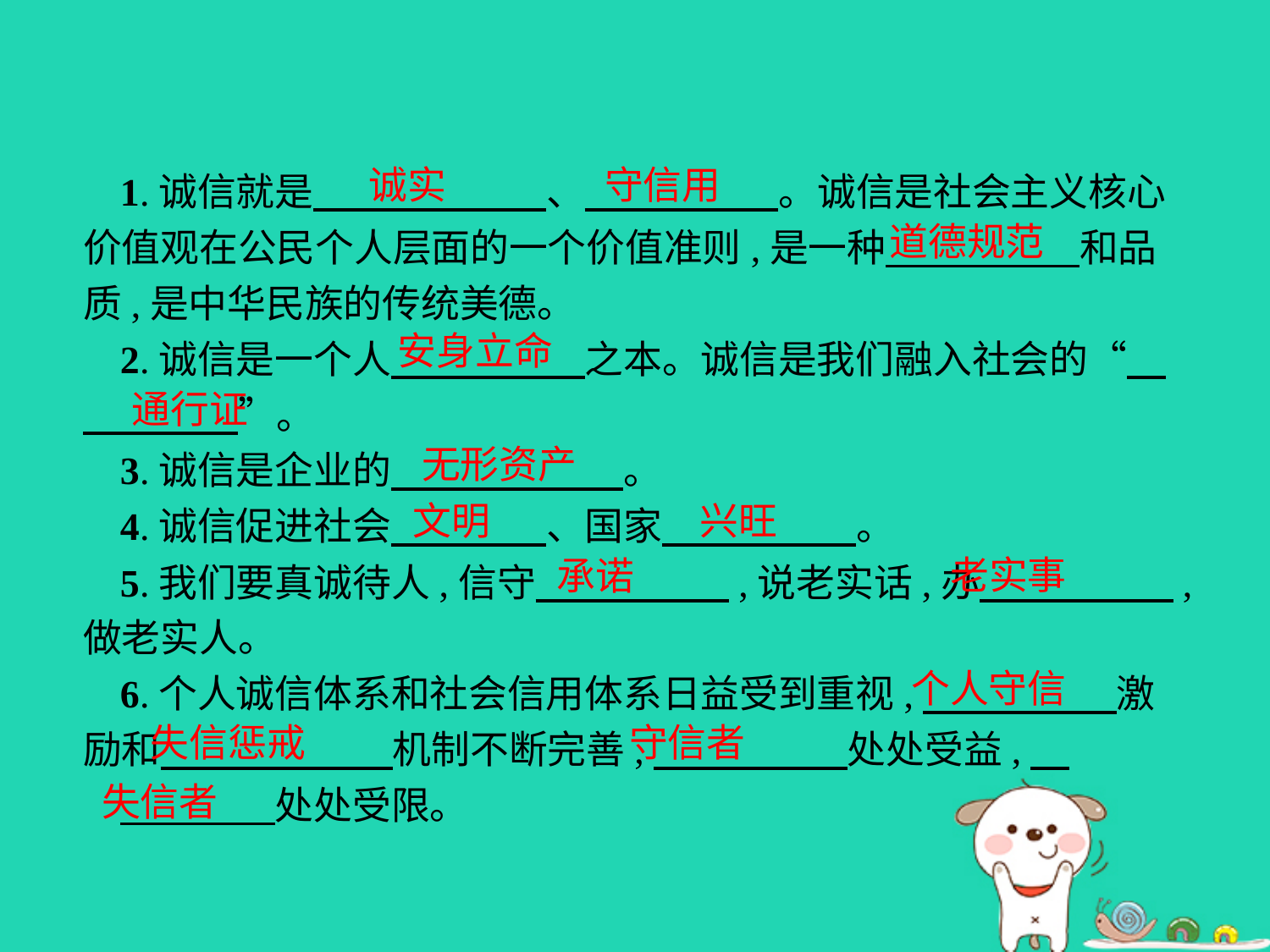

诚实
守信用
1.诚信就是　　　　　　、　　　　　。诚信是社会主义核心价值观在公民个人层面的一个价值准则,是一种　　　　　和品质,是中华民族的传统美德。
2.诚信是一个人　　　　　之本。诚信是我们融入社会的“　　　　　”。
3.诚信是企业的　　　　　　。
4.诚信促进社会　　　　、国家　　　　　。
5.我们要真诚待人,信守　　　　　,说老实话,办　　　　　,做老实人。
6.个人诚信体系和社会信用体系日益受到重视,　　　　　激励和　　　　　　机制不断完善,　　　　　处处受益,
　　　　处处受限。
道德规范
安身立命
通行证
无形资产
文明
兴旺
老实事
承诺
个人守信
失信惩戒
守信者
失信者